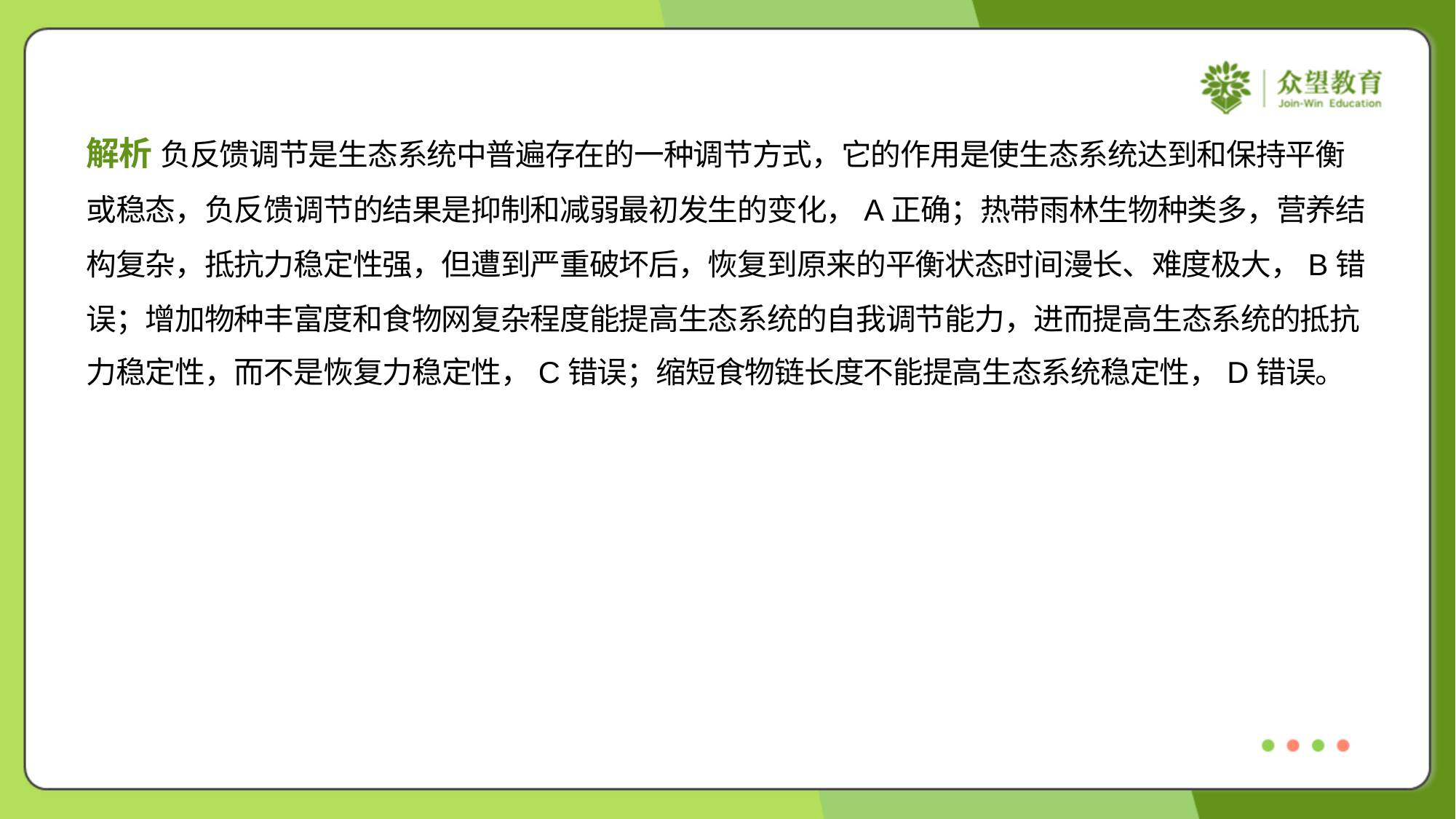

解析 负反馈调节是生态系统中普遍存在的一种调节方式，它的作用是使生态系统达到和保持平衡
或稳态，负反馈调节的结果是抑制和减弱最初发生的变化，A正确；热带雨林生物种类多，营养结
构复杂，抵抗力稳定性强，但遭到严重破坏后，恢复到原来的平衡状态时间漫长、难度极大，B错
误；增加物种丰富度和食物网复杂程度能提高生态系统的自我调节能力，进而提高生态系统的抵抗
力稳定性，而不是恢复力稳定性，C错误；缩短食物链长度不能提高生态系统稳定性，D错误。